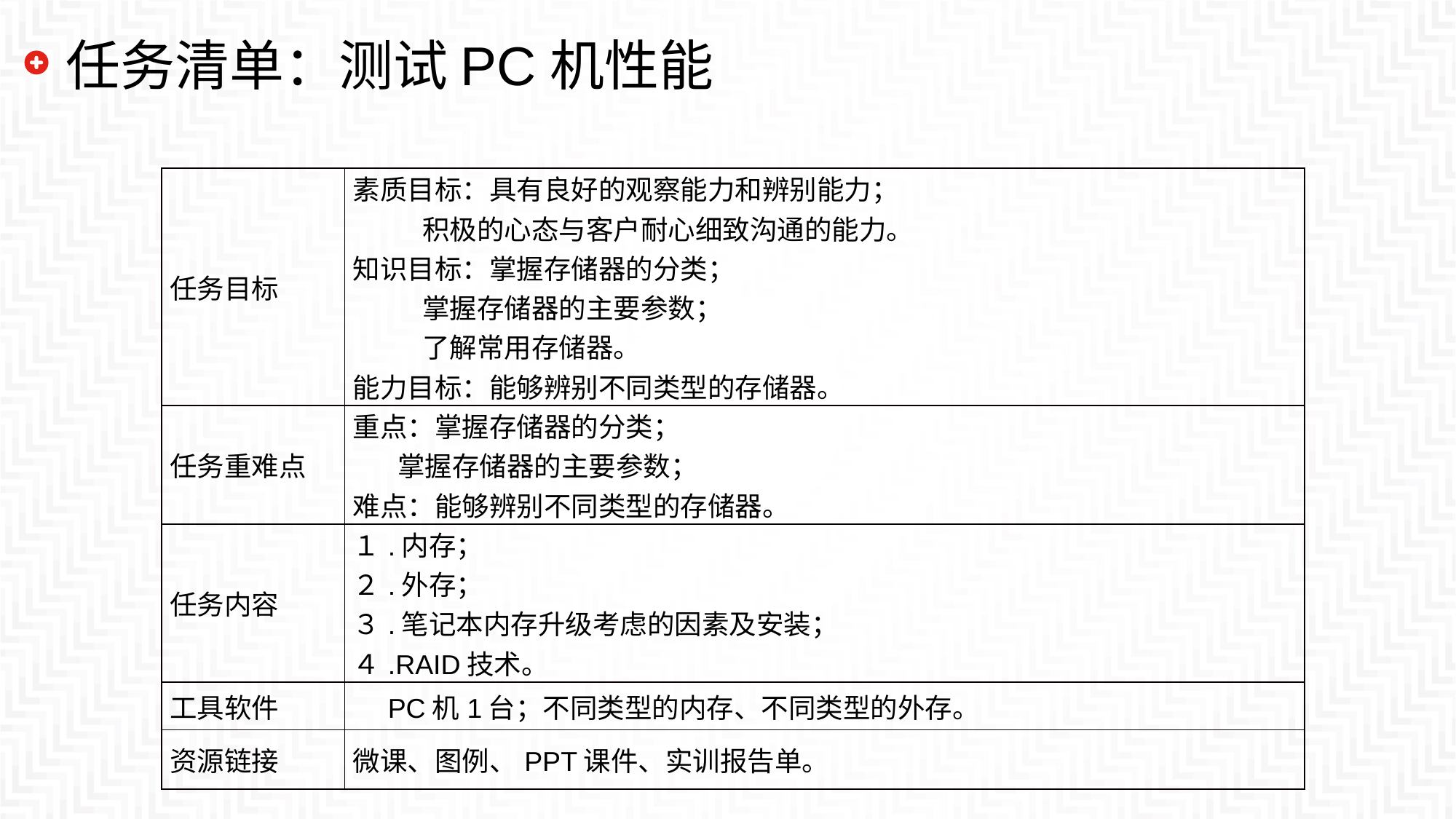

# 任务清单：测试PC机性能
| 任务目标 | 素质目标：具有良好的观察能力和辨别能力； 积极的心态与客户耐心细致沟通的能力。 知识目标：掌握存储器的分类； 掌握存储器的主要参数； 了解常用存储器。 能力目标：能够辨别不同类型的存储器。 |
| --- | --- |
| 任务重难点 | 重点：掌握存储器的分类； 掌握存储器的主要参数； 难点：能够辨别不同类型的存储器。 |
| 任务内容 | １.内存； ２.外存； ３.笔记本内存升级考虑的因素及安装；　 ４.RAID技术。 |
| 工具软件 | PC机1台；不同类型的内存、不同类型的外存。 |
| 资源链接 | 微课、图例、PPT课件、实训报告单。 |